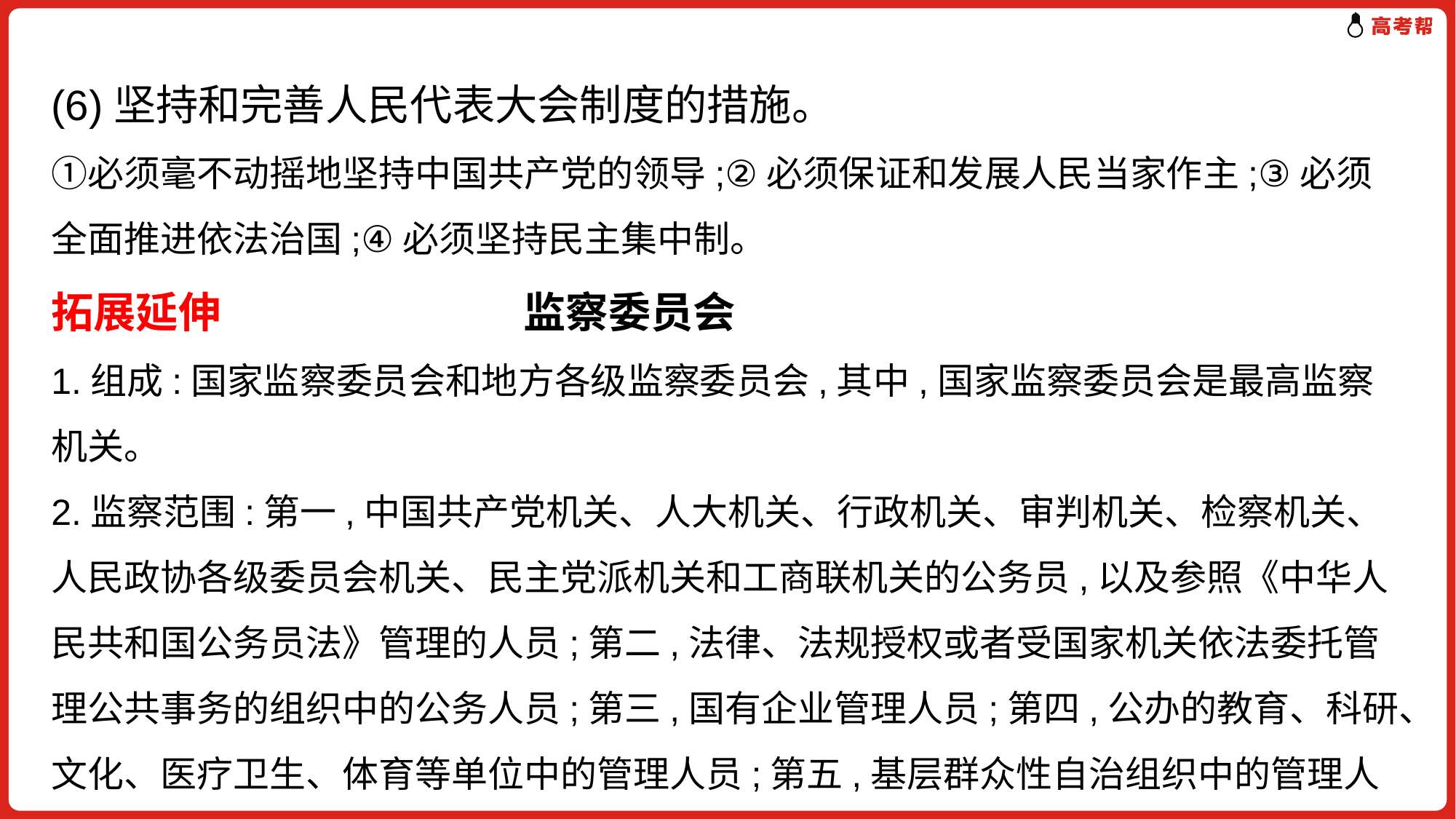

# (6)坚持和完善人民代表大会制度的措施。 ①必须毫不动摇地坚持中国共产党的领导;②必须保证和发展人民当家作主;③必须全面推进依法治国;④必须坚持民主集中制。 拓展延伸                                监察委员会 1.组成:国家监察委员会和地方各级监察委员会,其中,国家监察委员会是最高监察机关。 2.监察范围:第一,中国共产党机关、人大机关、行政机关、审判机关、检察机关、人民政协各级委员会机关、民主党派机关和工商联机关的公务员,以及参照《中华人民共和国公务员法》管理的人员;第二,法律、法规授权或者受国家机关依法委托管理公共事务的组织中的公务人员;第三,国有企业管理人员;第四,公办的教育、科研、文化、医疗卫生、体育等单位中的管理人员;第五,基层群众性自治组织中的管理人员;第六,其他依法履行公职的人员。